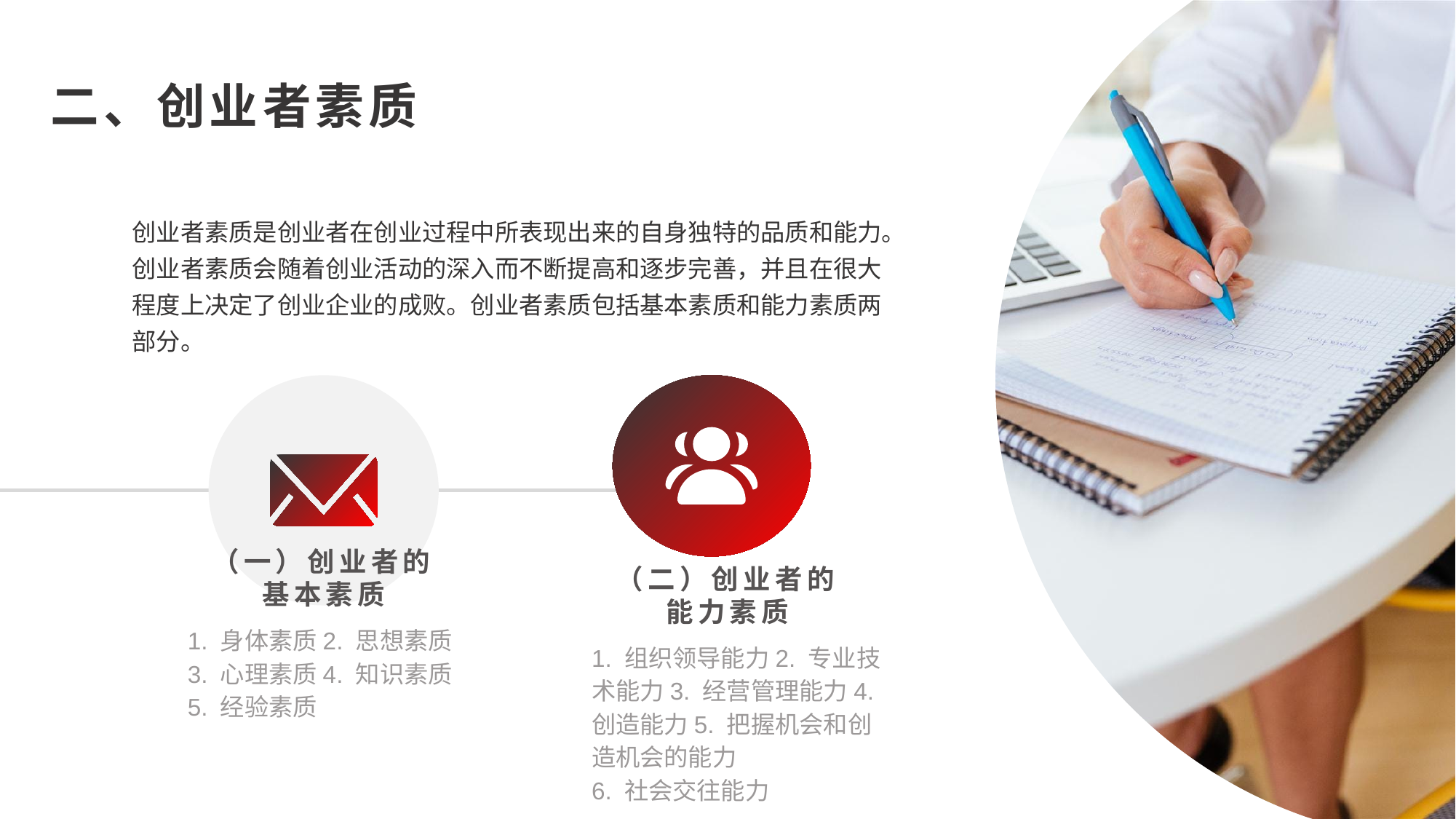

二、创业者素质
创业者素质是创业者在创业过程中所表现出来的自身独特的品质和能力。创业者素质会随着创业活动的深入而不断提高和逐步完善，并且在很大程度上决定了创业企业的成败。创业者素质包括基本素质和能力素质两部分。

（一）创业者的基本素质
1. 身体素质2. 思想素质3. 心理素质4. 知识素质5. 经验素质
（二）创业者的能力素质
1. 组织领导能力2. 专业技术能力3. 经营管理能力4. 创造能力5. 把握机会和创造机会的能力
6. 社会交往能力